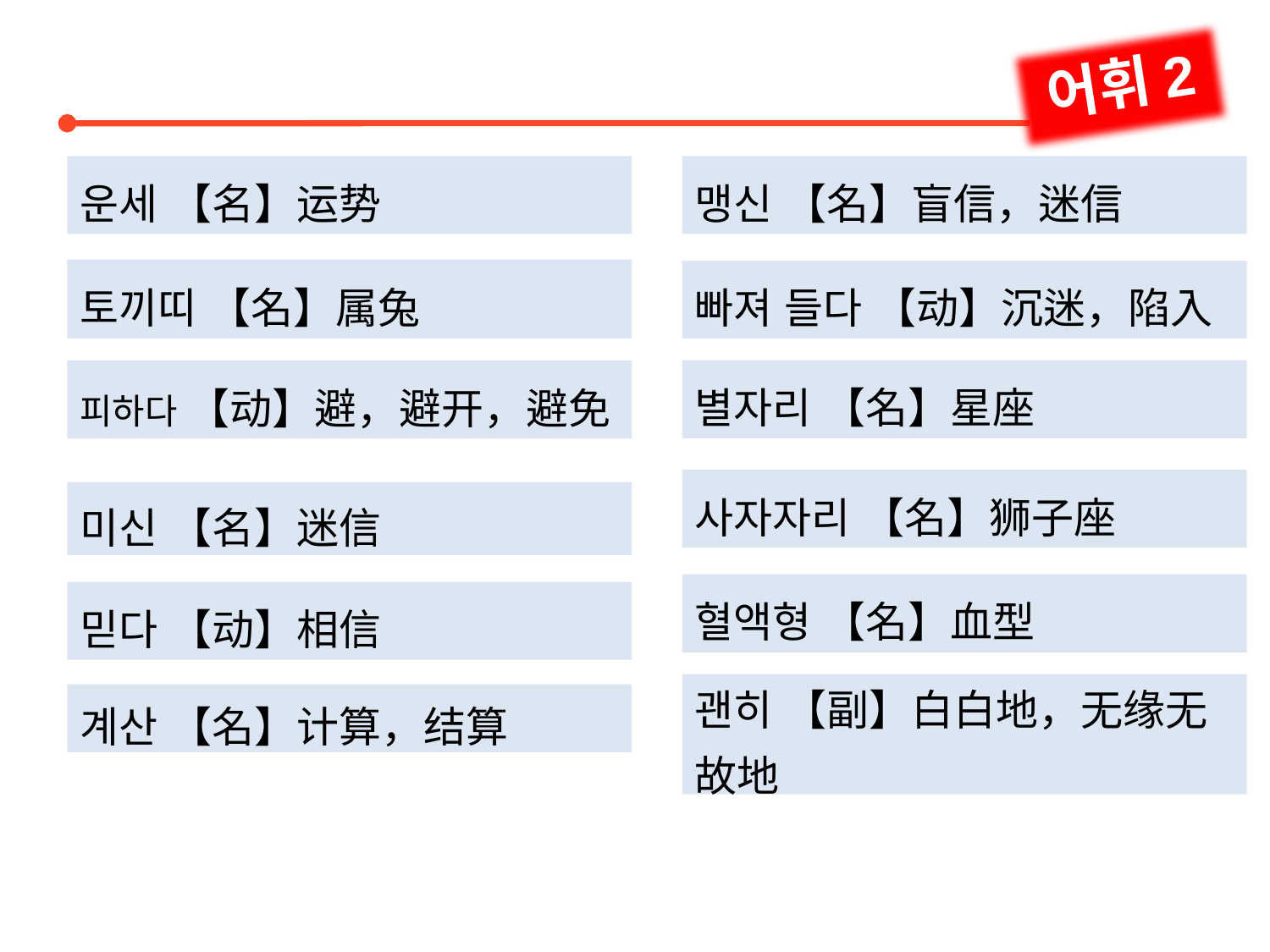

어휘2
운세 【名】运势
토끼띠 【名】属兔
피하다 【动】避，避开，避免
맹신 【名】盲信，迷信
빠져 들다 【动】沉迷，陷入
별자리 【名】星座
사자자리 【名】狮子座
혈액형 【名】血型
괜히 【副】白白地，无缘无故地
미신 【名】迷信
믿다 【动】相信
계산 【名】计算，结算